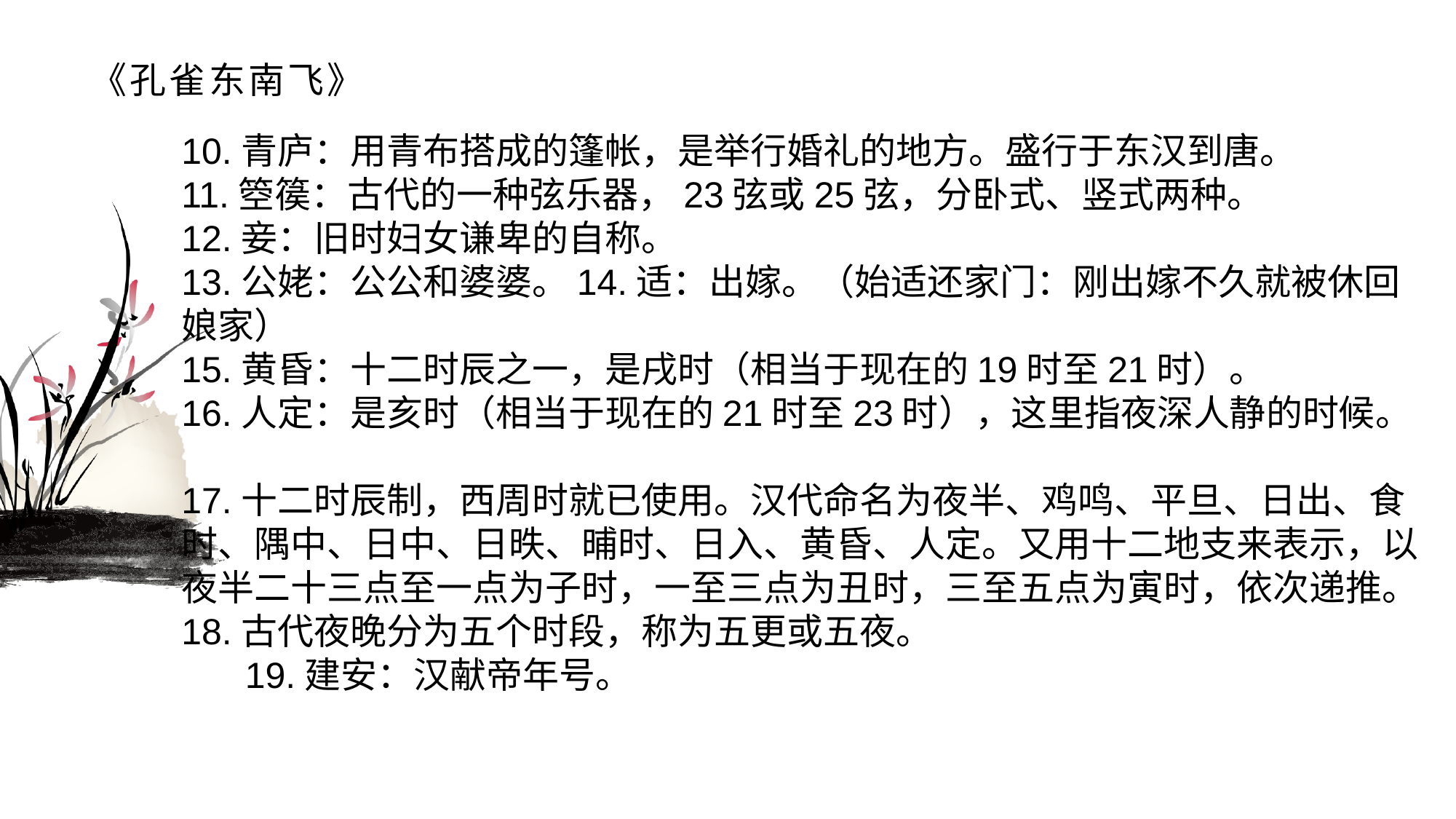

# 《孔雀东南飞》
10.青庐：用青布搭成的篷帐，是举行婚礼的地方。盛行于东汉到唐。11.箜篌：古代的一种弦乐器，23弦或25弦，分卧式、竖式两种。     12.妾：旧时妇女谦卑的自称。     13.公姥：公公和婆婆。14.适：出嫁。（始适还家门：刚出嫁不久就被休回娘家）            15.黄昏：十二时辰之一，是戌时（相当于现在的19时至21时）。16.人定：是亥时（相当于现在的21时至23时），这里指夜深人静的时候。  17.十二时辰制，西周时就已使用。汉代命名为夜半、鸡鸣、平旦、日出、食时、隅中、日中、日昳、晡时、日入、黄昏、人定。又用十二地支来表示，以夜半二十三点至一点为子时，一至三点为丑时，三至五点为寅时，依次递推。18.古代夜晚分为五个时段，称为五更或五夜。19.建安：汉献帝年号。